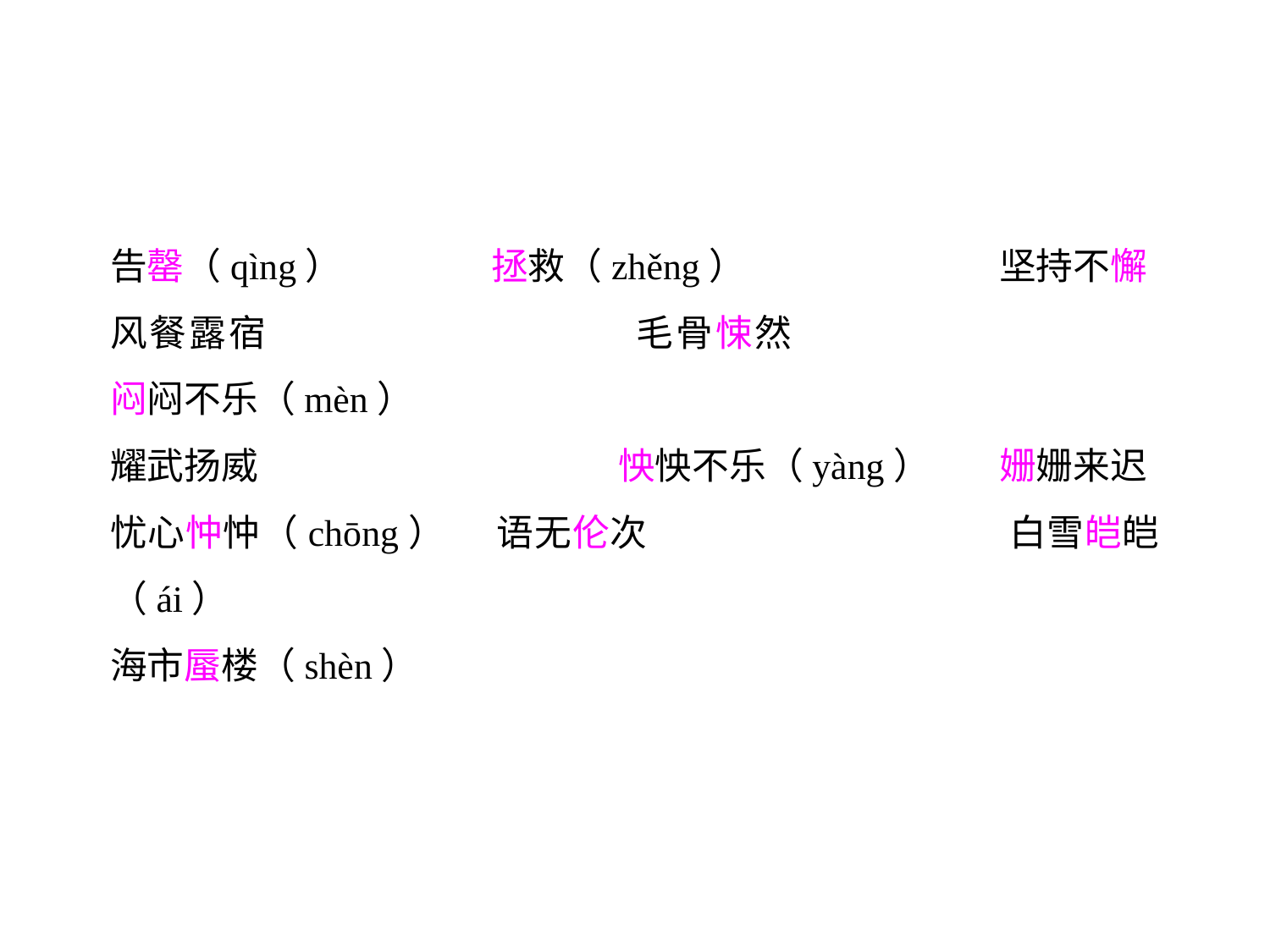

告罄（qìng）		拯救（zhěng）		坚持不懈
风餐露宿			毛骨悚然			闷闷不乐（mèn）
耀武扬威			怏怏不乐（yàng）	姗姗来迟
忧心忡忡（chōng）	语无伦次			白雪皑皑（ái）
海市蜃楼（shèn）